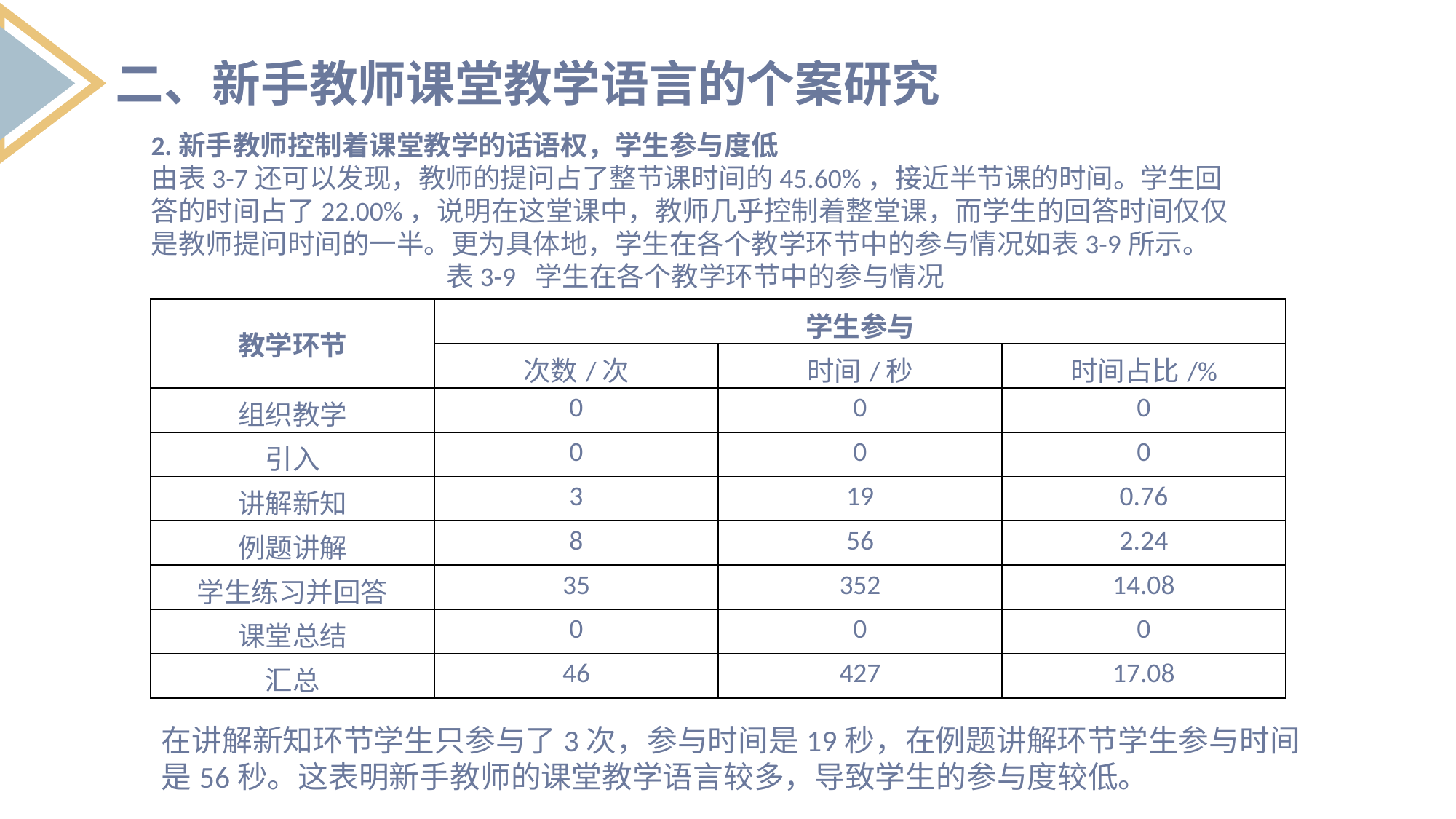

二、新手教师课堂教学语言的个案研究
2.新手教师控制着课堂教学的话语权，学生参与度低
由表3-7还可以发现，教师的提问占了整节课时间的45.60%，接近半节课的时间。学生回答的时间占了22.00%，说明在这堂课中，教师几乎控制着整堂课，而学生的回答时间仅仅是教师提问时间的一半。更为具体地，学生在各个教学环节中的参与情况如表3-9所示。
表3-9  学生在各个教学环节中的参与情况
| 教学环节 | 学生参与 |  |  |
| --- | --- | --- | --- |
|  | 次数/次 | 时间/秒 | 时间占比/% |
| 组织教学 | 0 | 0 | 0 |
| 引入 | 0 | 0 | 0 |
| 讲解新知 | 3 | 19 | 0.76 |
| 例题讲解 | 8 | 56 | 2.24 |
| 学生练习并回答 | 35 | 352 | 14.08 |
| 课堂总结 | 0 | 0 | 0 |
| 汇总 | 46 | 427 | 17.08 |
在讲解新知环节学生只参与了3次，参与时间是19秒，在例题讲解环节学生参与时间是56秒。这表明新手教师的课堂教学语言较多，导致学生的参与度较低。